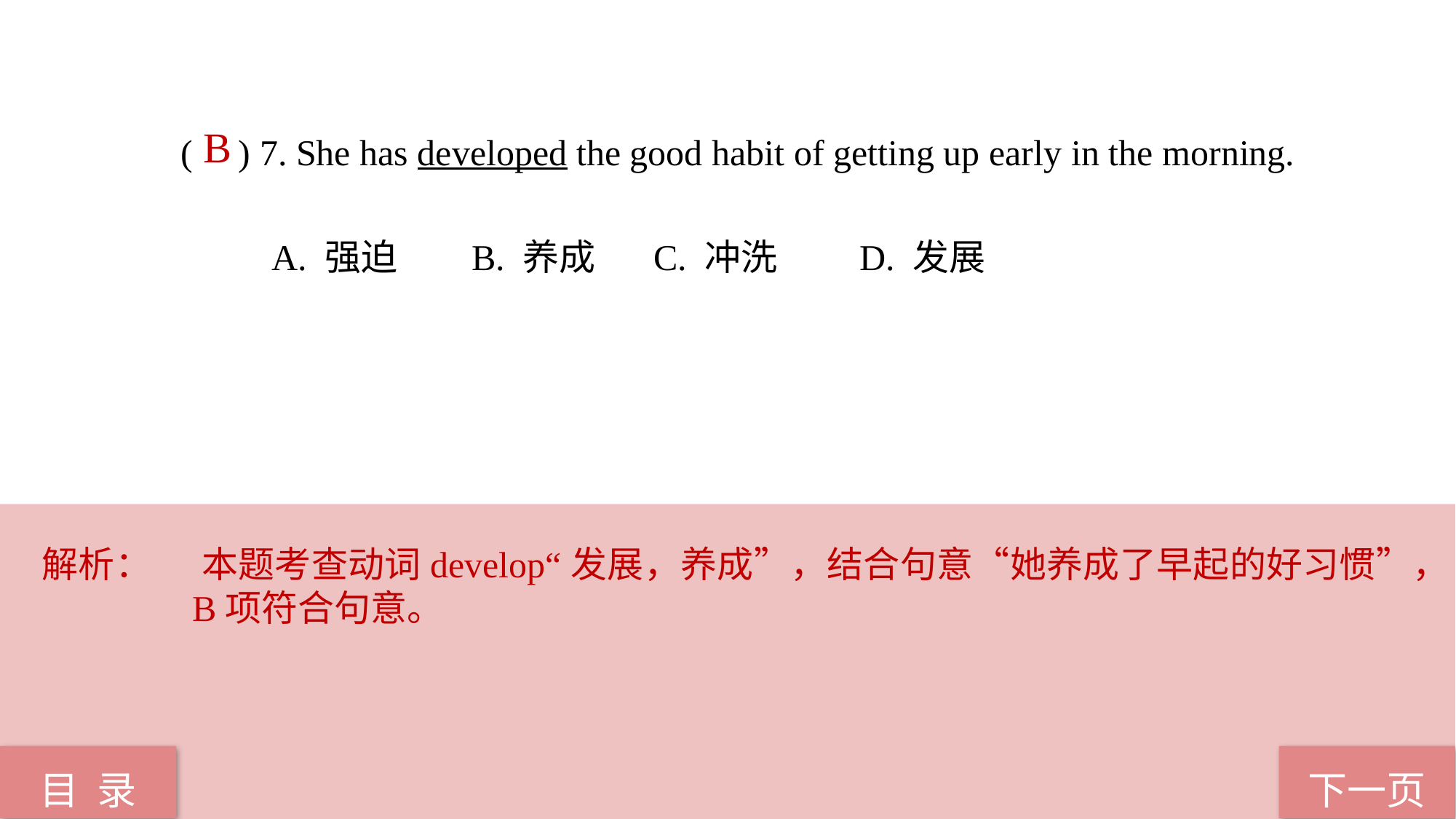

B
(     ) 7. She has developed the good habit of getting up early in the morning.

          A. 强迫        B. 养成      C. 冲洗         D. 发展
解析：	 本题考查动词develop“发展，养成”，结合句意“她养成了早起的好习惯”，B项符合句意。